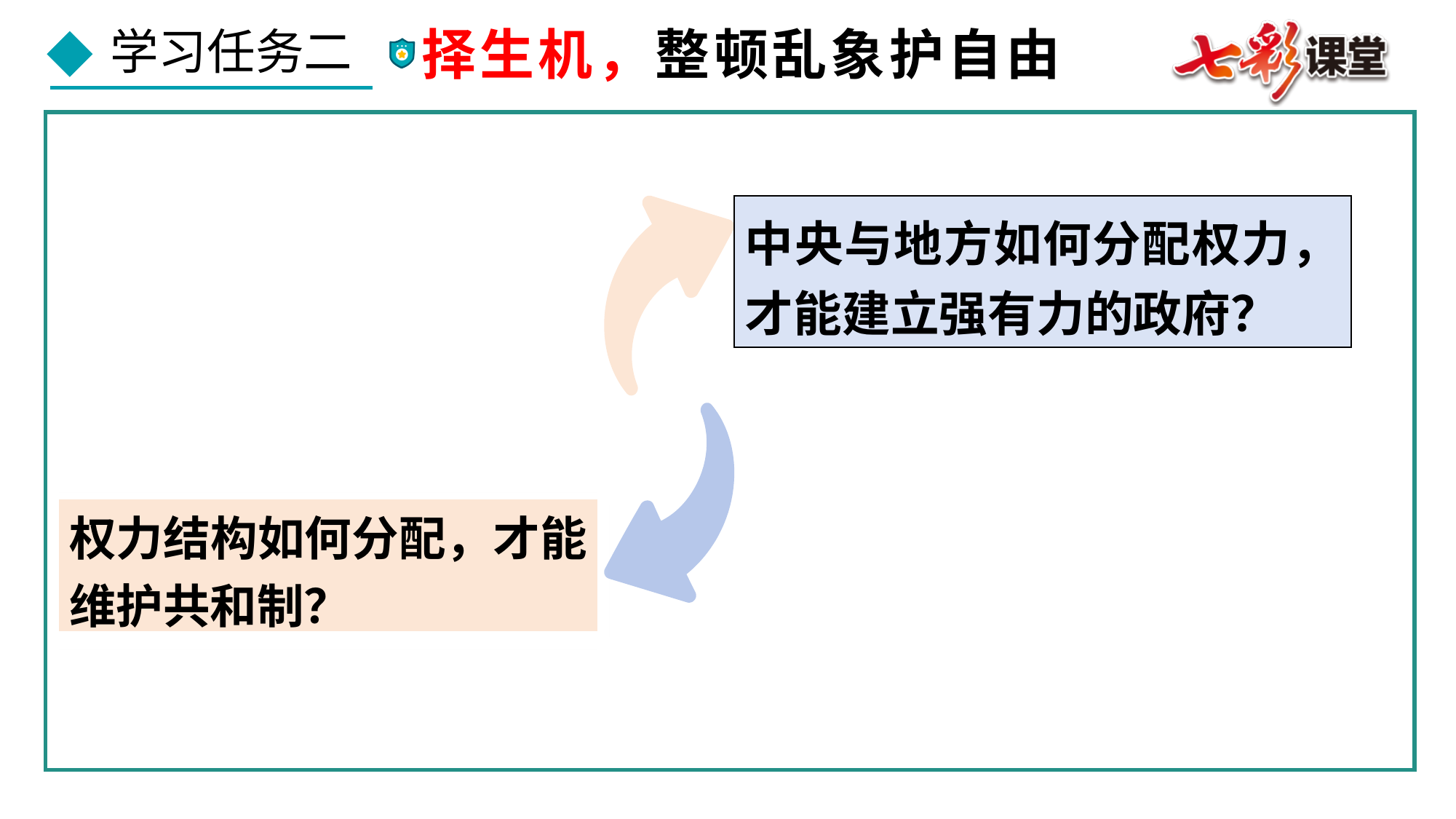

择生机，整顿乱象护自由
中央与地方如何分配权力，才能建立强有力的政府？

权力结构如何分配，才能维护共和制？